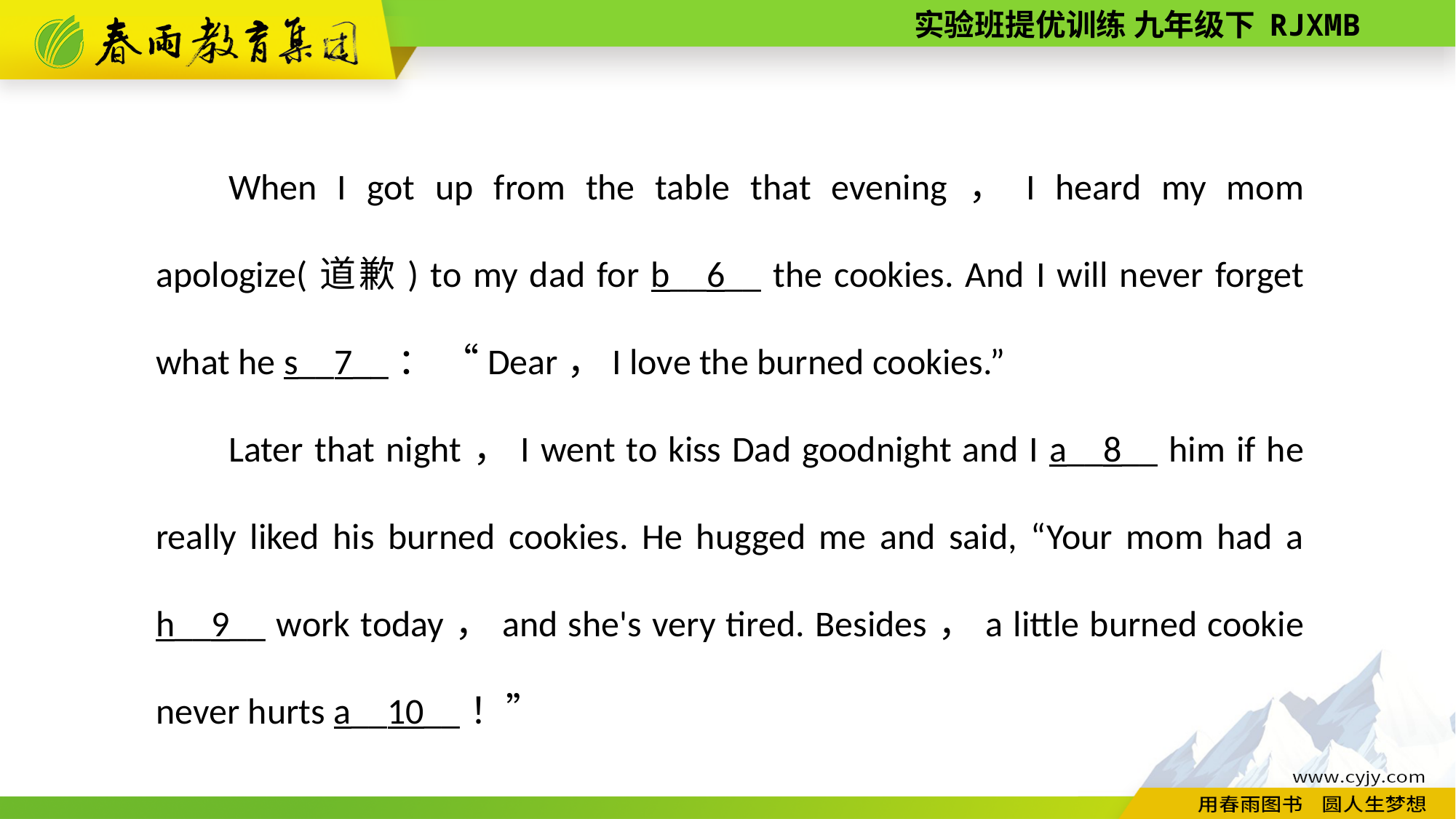

When I got up from the table that evening，I heard my mom apologize(道歉) to my dad for b__6__ the cookies. And I will never forget what he s__7__： “Dear，I love the burned cookies.”
Later that night，I went to kiss Dad goodnight and I a__8__ him if he really liked his burned cookies. He hugged me and said, “Your mom had a h__9__ work today，and she's very tired. Besides，a little burned cookie never hurts a__10__！”